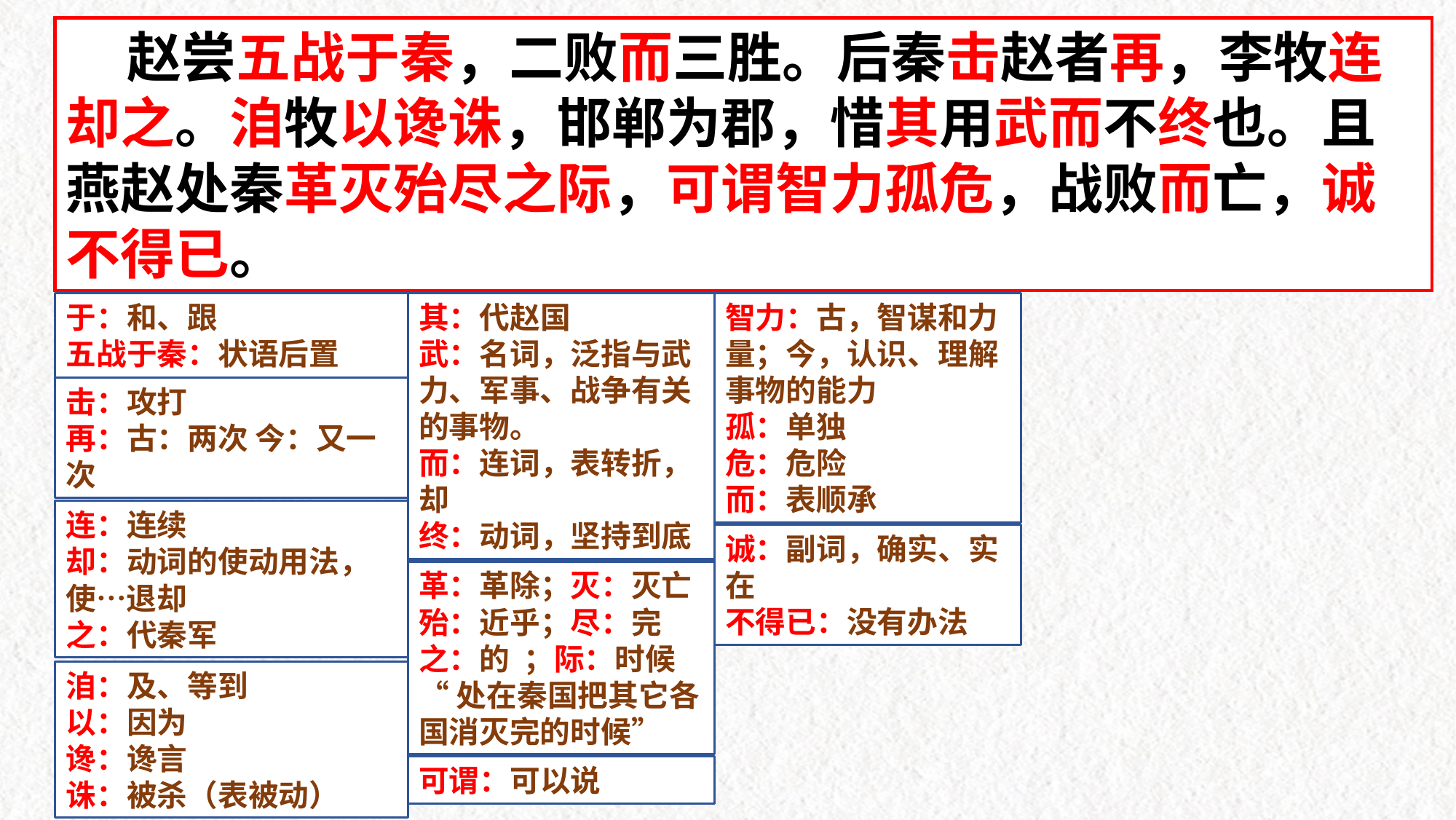

赵尝五战于秦，二败而三胜。后秦击赵者再，李牧连却之。洎牧以谗诛，邯郸为郡，惜其用武而不终也。且燕赵处秦革灭殆尽之际，可谓智力孤危，战败而亡，诚不得已。

于：和、跟
五战于秦：状语后置

其：代赵国
武：名词，泛指与武力、军事、战争有关的事物。
而：连词，表转折，却
终：动词，坚持到底
智力：古，智谋和力量；今，认识、理解事物的能力
孤：单独
危：危险
而：表顺承
击：攻打
再：古：两次 今：又一次

连：连续
却：动词的使动用法，使…退却
之：代秦军
诚：副词，确实、实在
不得已：没有办法
革：革除；灭：灭亡
殆：近乎；尽：完
之：的  ；际：时候
“处在秦国把其它各国消灭完的时候”
洎：及、等到
以：因为
谗：谗言
诛：被杀（表被动）
可谓：可以说